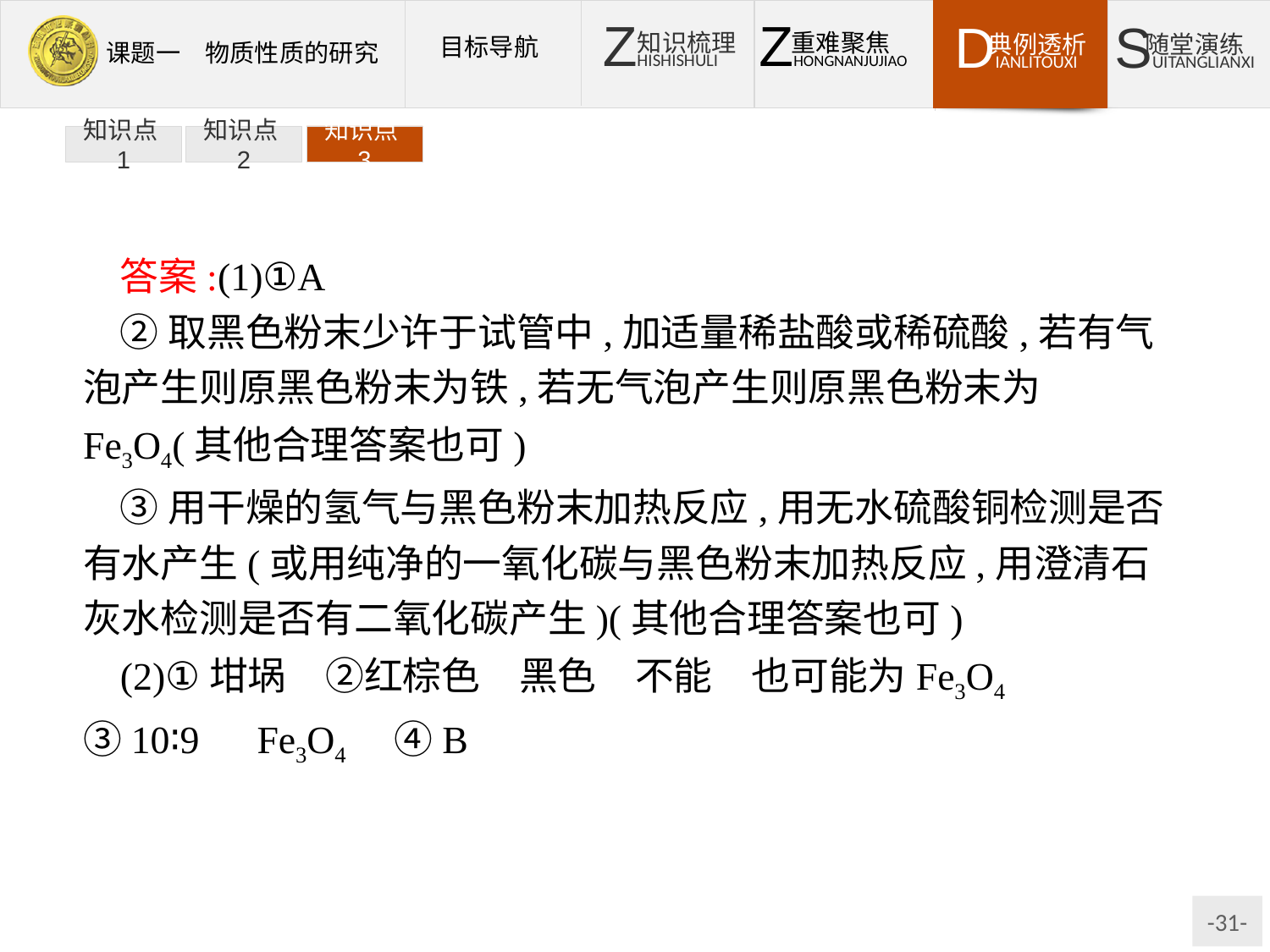

知识点1
知识点2
知识点3
答案:(1)①A
②取黑色粉末少许于试管中,加适量稀盐酸或稀硫酸,若有气泡产生则原黑色粉末为铁,若无气泡产生则原黑色粉末为Fe3O4(其他合理答案也可)
③用干燥的氢气与黑色粉末加热反应,用无水硫酸铜检测是否有水产生(或用纯净的一氧化碳与黑色粉末加热反应,用澄清石灰水检测是否有二氧化碳产生)(其他合理答案也可)
(2)①坩埚　②红棕色　黑色　不能　也可能为Fe3O4　③10∶9　Fe3O4　④B